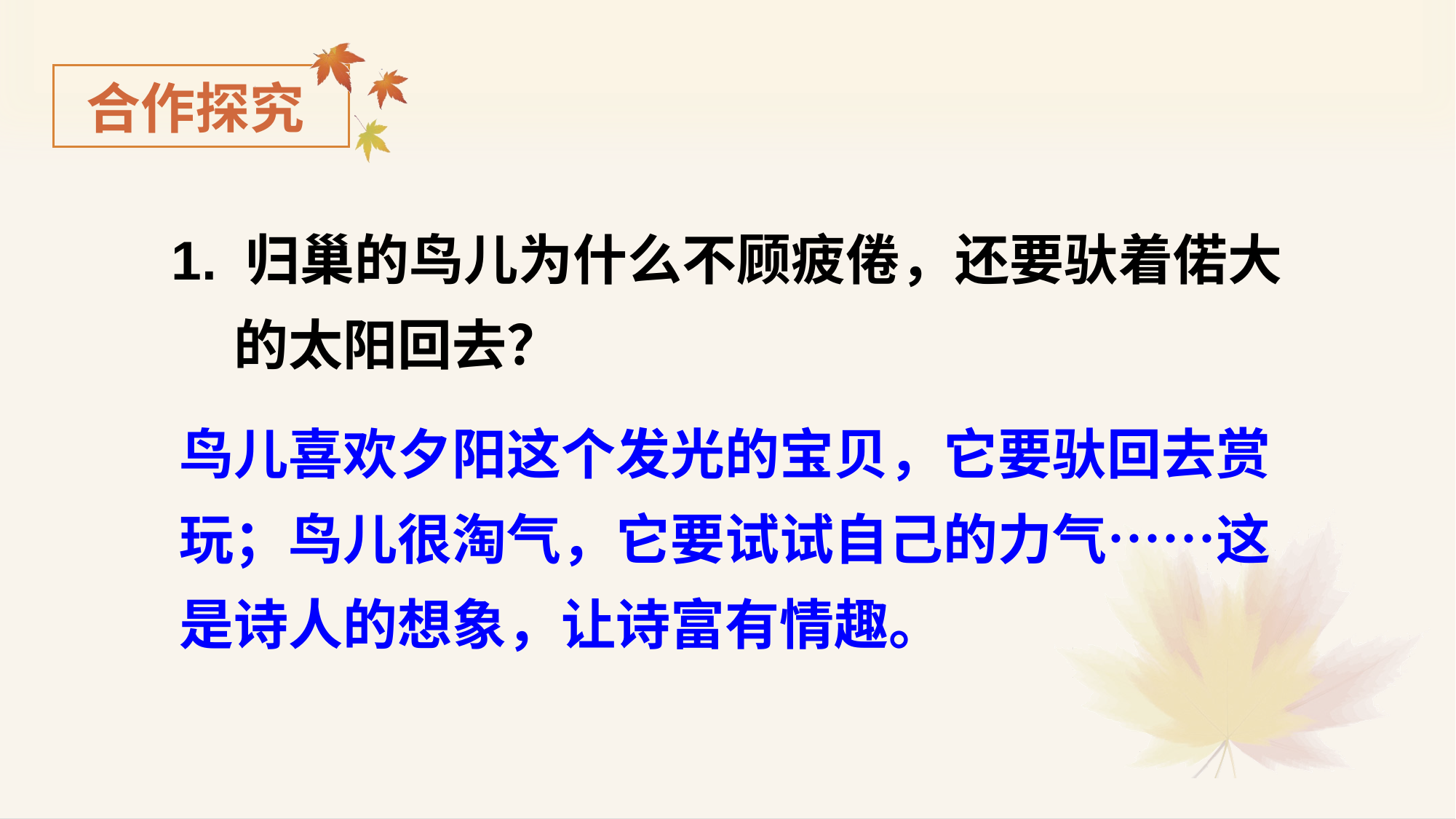

合作探究
1. 归巢的鸟儿为什么不顾疲倦，还要驮着偌大
    的太阳回去？
鸟儿喜欢夕阳这个发光的宝贝，它要驮回去赏玩；鸟儿很淘气，它要试试自己的力气……这是诗人的想象，让诗富有情趣。